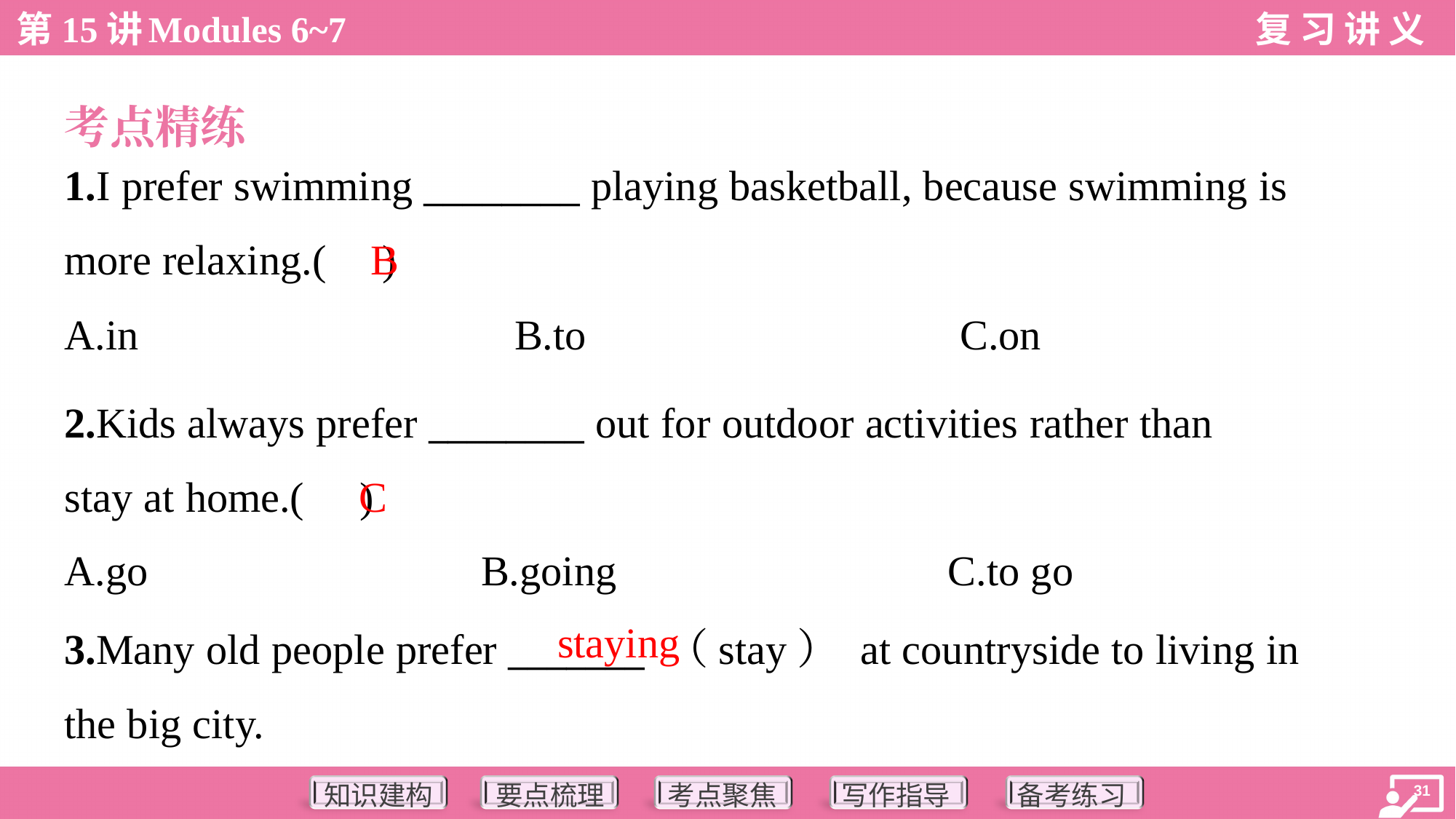

考点精练
1.I prefer swimming ________ playing basketball, because swimming is
more relaxing.(     )
B
A.in	B.to	C.on
2.Kids always prefer ________ out for outdoor activities rather than
stay at home.(     )
C
A.go	B.going	C.to go
staying
3.Many old people prefer _______ （stay） at countryside to living in
the big city.